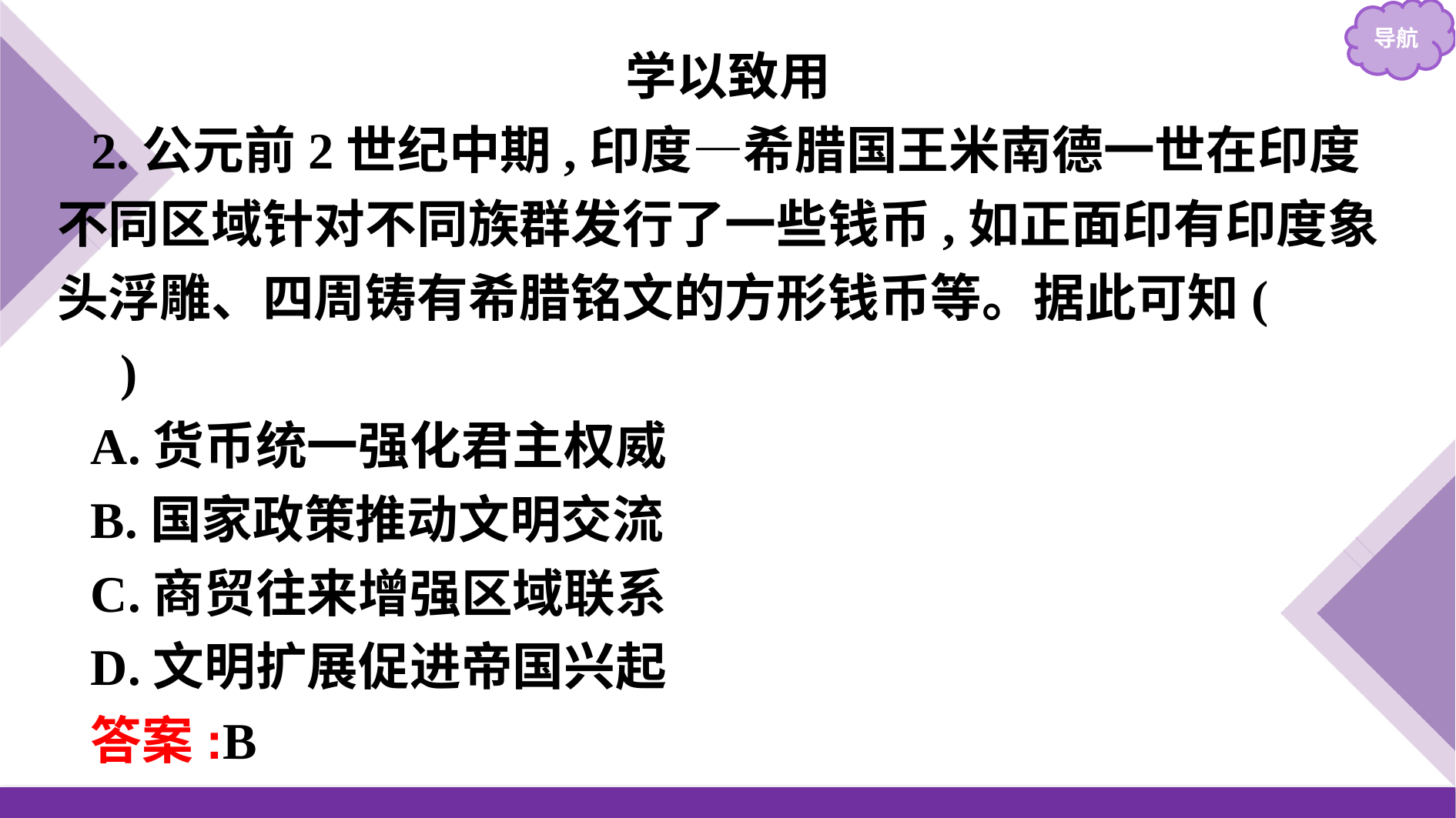

学以致用
2.公元前2世纪中期,印度—希腊国王米南德一世在印度不同区域针对不同族群发行了一些钱币,如正面印有印度象头浮雕、四周铸有希腊铭文的方形钱币等。据此可知(　　)
A.货币统一强化君主权威
B.国家政策推动文明交流
C.商贸往来增强区域联系
D.文明扩展促进帝国兴起
答案:B